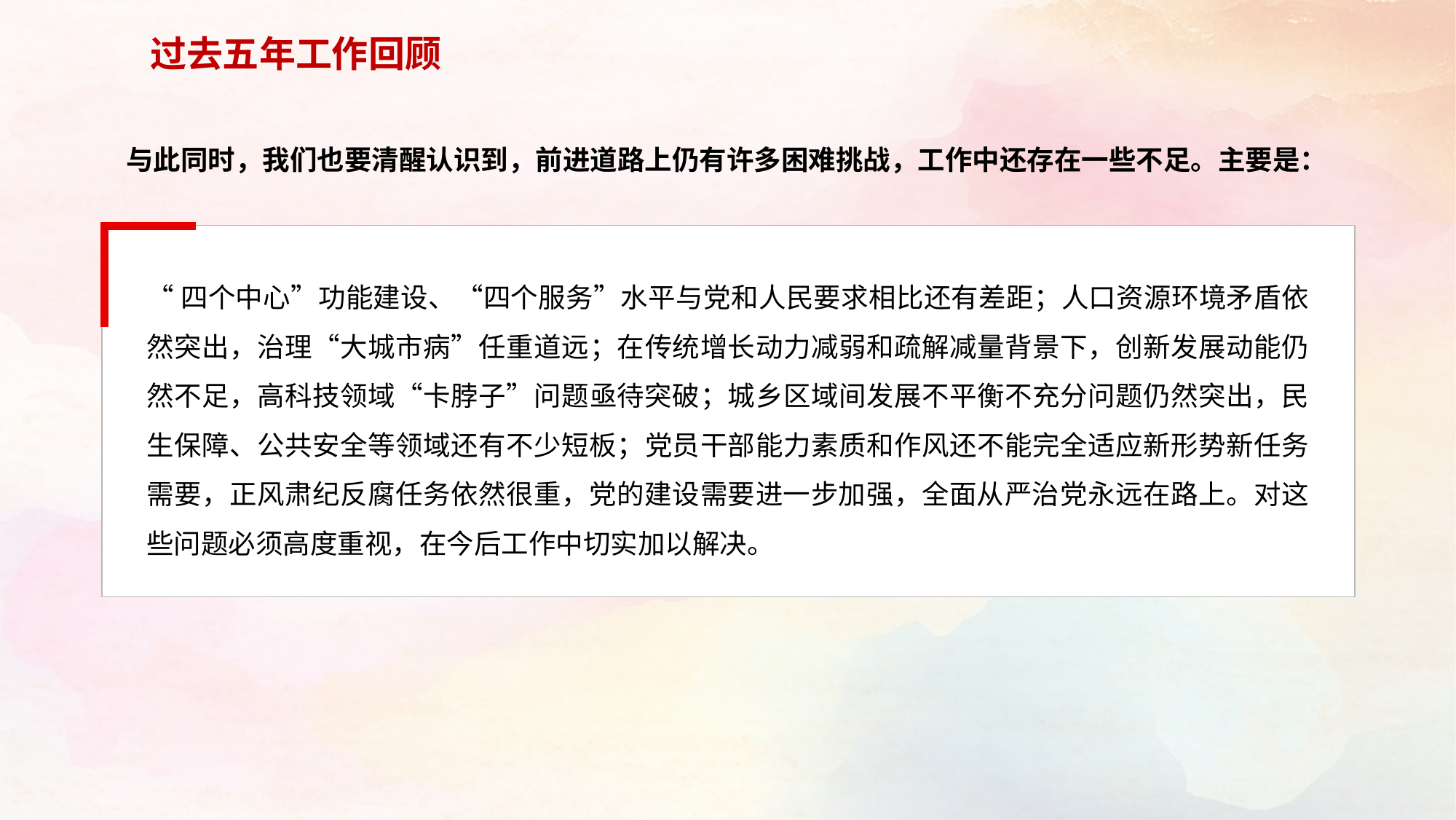

过去五年工作回顾
与此同时，我们也要清醒认识到，前进道路上仍有许多困难挑战，工作中还存在一些不足。主要是：

“四个中心”功能建设、“四个服务”水平与党和人民要求相比还有差距；人口资源环境矛盾依然突出，治理“大城市病”任重道远；在传统增长动力减弱和疏解减量背景下，创新发展动能仍然不足，高科技领域“卡脖子”问题亟待突破；城乡区域间发展不平衡不充分问题仍然突出，民生保障、公共安全等领域还有不少短板；党员干部能力素质和作风还不能完全适应新形势新任务需要，正风肃纪反腐任务依然很重，党的建设需要进一步加强，全面从严治党永远在路上。对这些问题必须高度重视，在今后工作中切实加以解决。